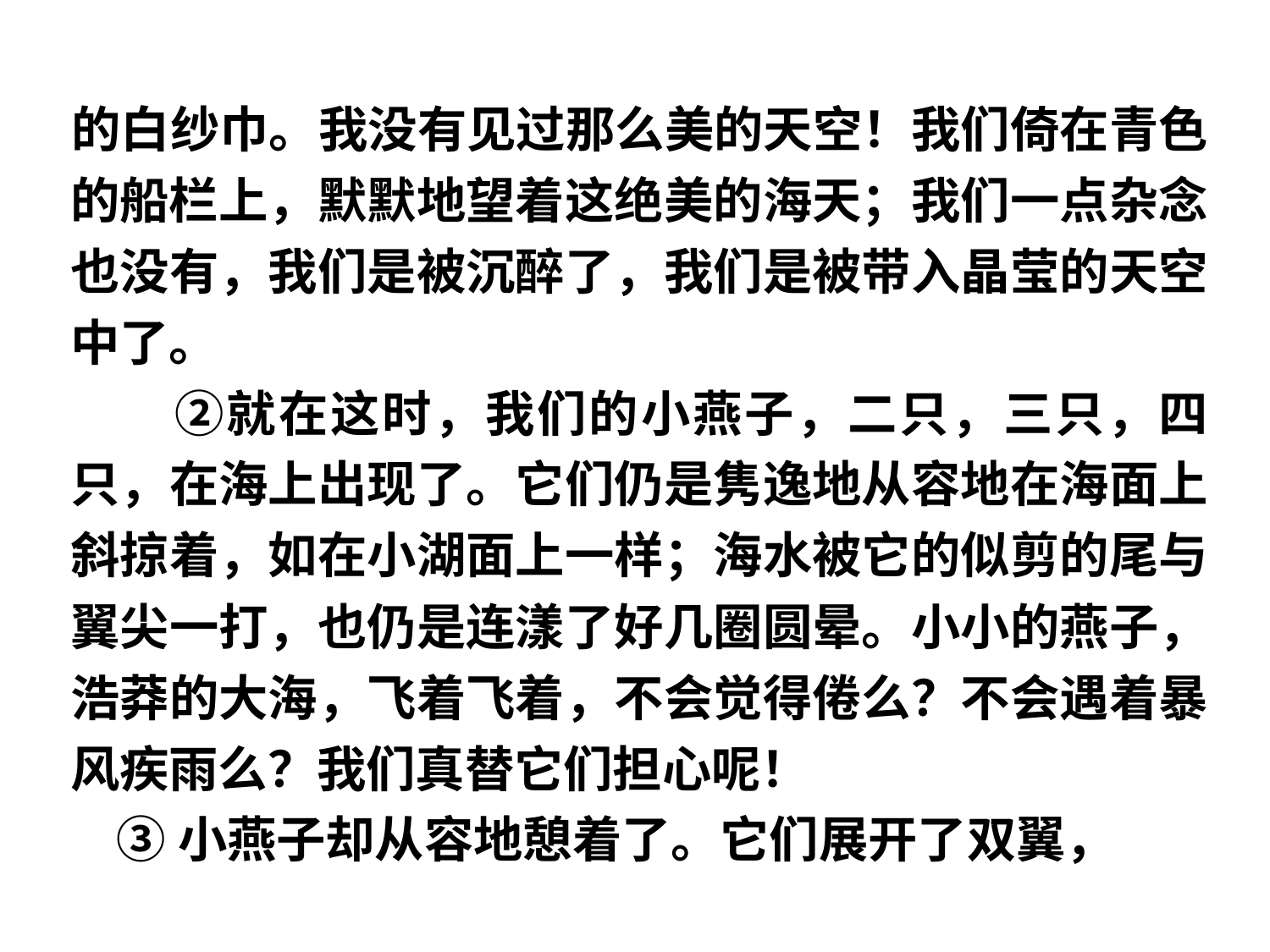

的白纱巾。我没有见过那么美的天空！我们倚在青色的船栏上，默默地望着这绝美的海天；我们一点杂念也没有，我们是被沉醉了，我们是被带入晶莹的天空中了。
　　②就在这时，我们的小燕子，二只，三只，四只，在海上出现了。它们仍是隽逸地从容地在海面上斜掠着，如在小湖面上一样；海水被它的似剪的尾与翼尖一打，也仍是连漾了好几圈圆晕。小小的燕子，浩莽的大海，飞着飞着，不会觉得倦么？不会遇着暴风疾雨么？我们真替它们担心呢！
    ③小燕子却从容地憩着了。它们展开了双翼，